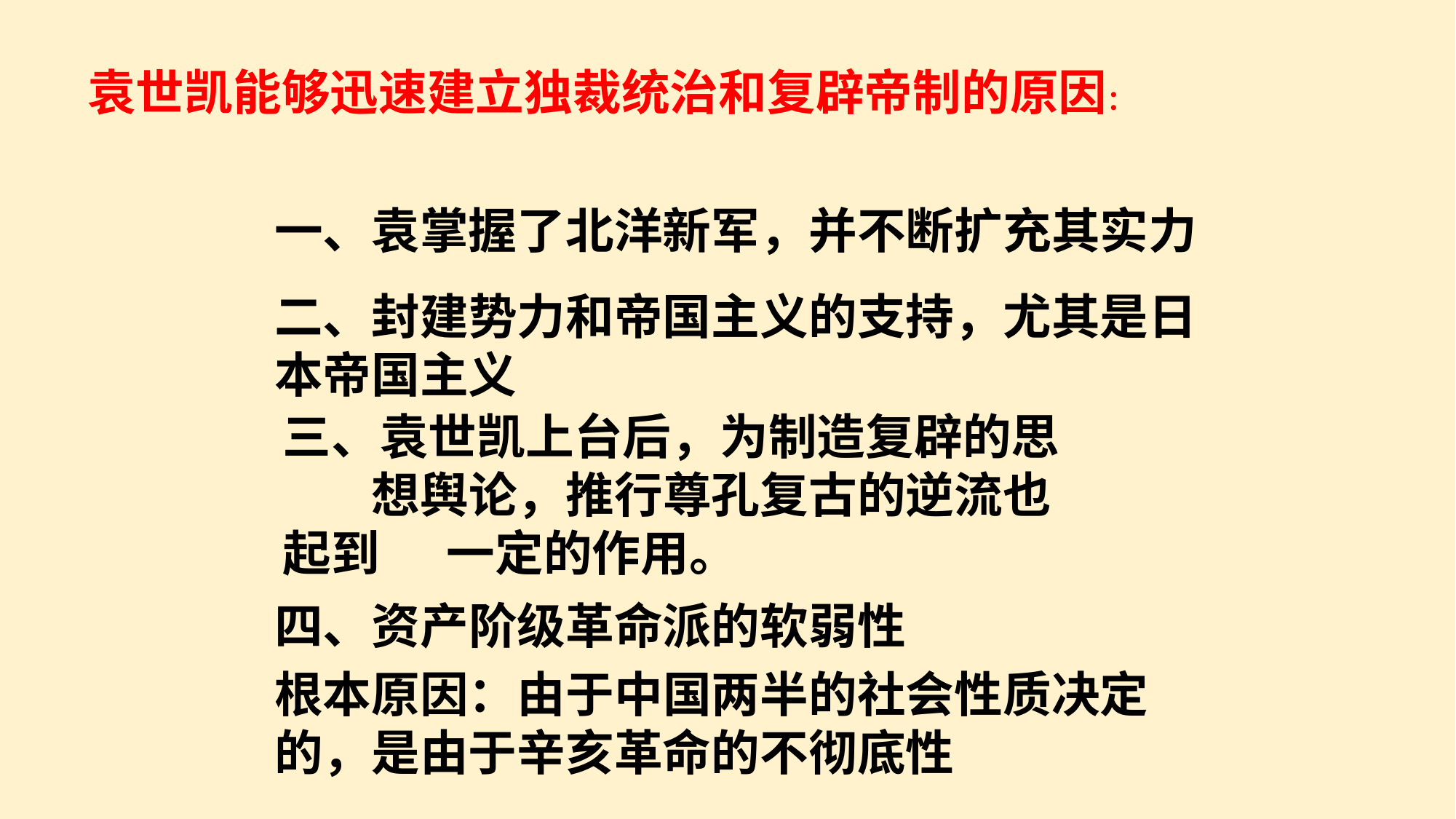

袁世凯能够迅速建立独裁统治和复辟帝制的原因：
一、袁掌握了北洋新军，并不断扩充其实力
二、封建势力和帝国主义的支持，尤其是日本帝国主义
三、袁世凯上台后，为制造复辟的思          想舆论，推行尊孔复古的逆流也起到      一定的作用。
四、资产阶级革命派的软弱性
根本原因：由于中国两半的社会性质决定的，是由于辛亥革命的不彻底性